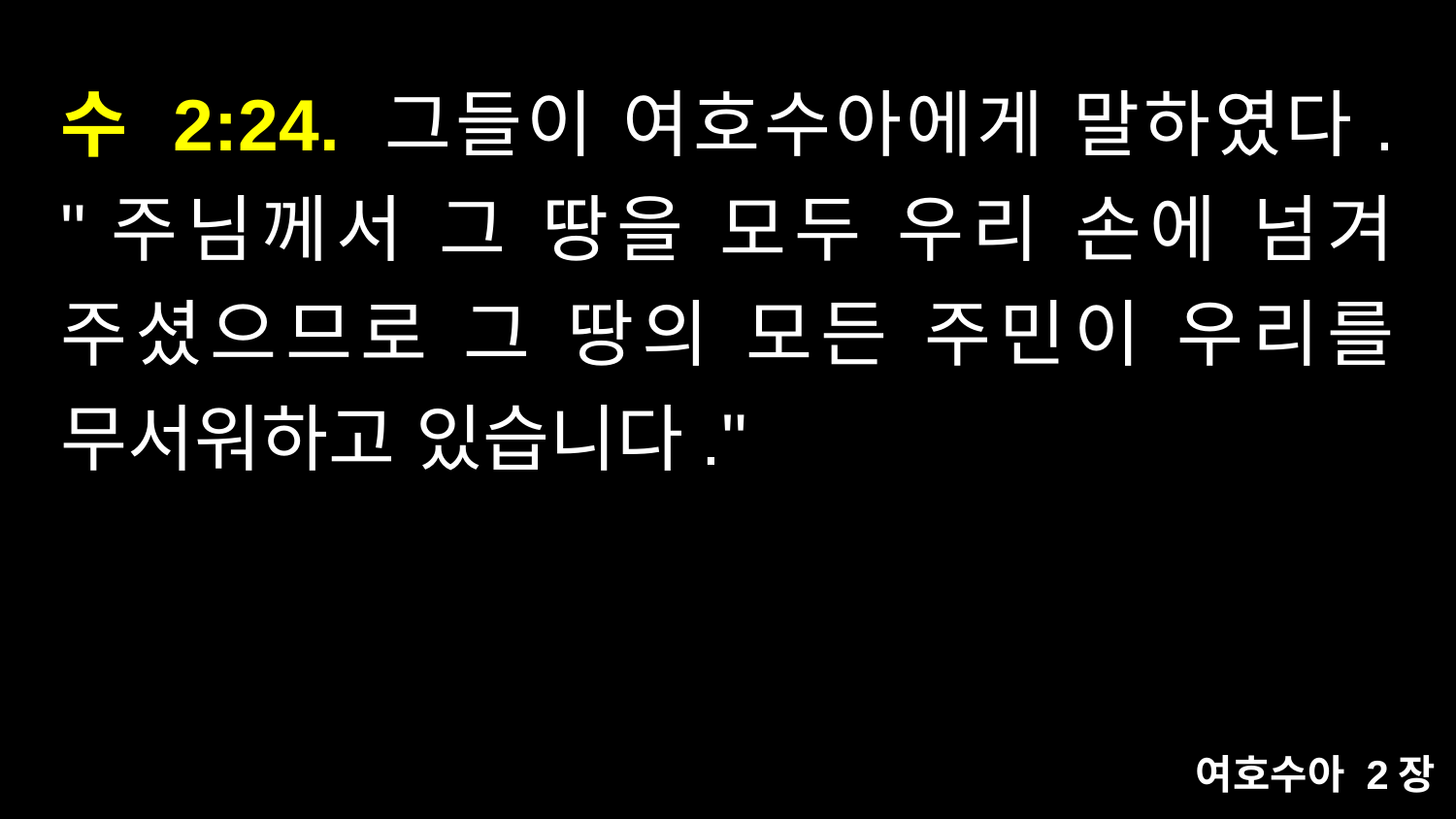

# 수 2:24. 그들이 여호수아에게 말하였다. "주님께서 그 땅을 모두 우리 손에 넘겨 주셨으므로 그 땅의 모든 주민이 우리를 무서워하고 있습니다."
여호수아 2장